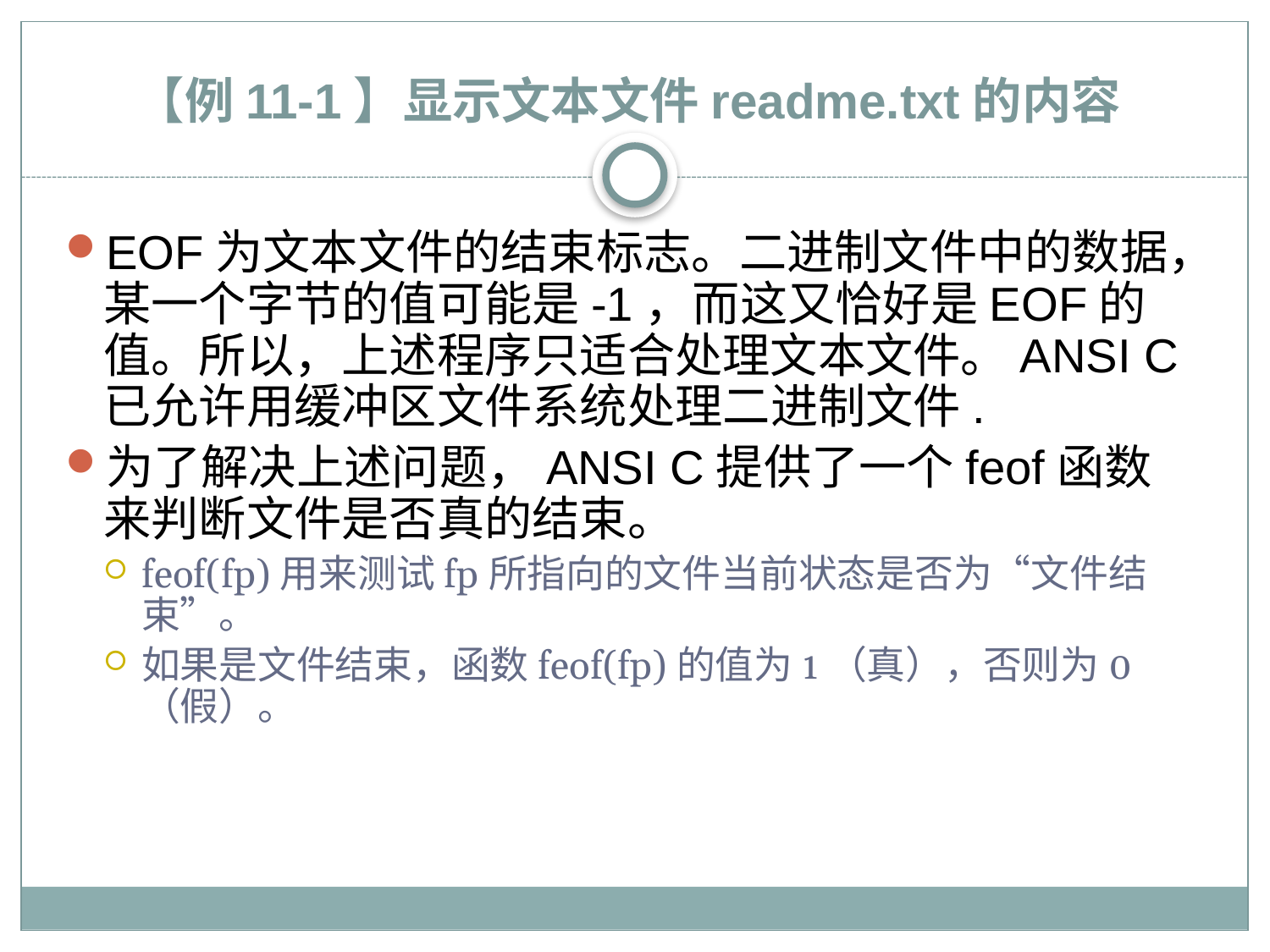

# 【例11-1】显示文本文件readme.txt的内容
EOF为文本文件的结束标志。二进制文件中的数据，某一个字节的值可能是-1，而这又恰好是EOF的值。所以，上述程序只适合处理文本文件。ANSI C已允许用缓冲区文件系统处理二进制文件.
为了解决上述问题，ANSI C提供了一个feof函数来判断文件是否真的结束。
feof(fp)用来测试fp所指向的文件当前状态是否为“文件结束”。
如果是文件结束，函数feof(fp)的值为1（真），否则为0（假）。